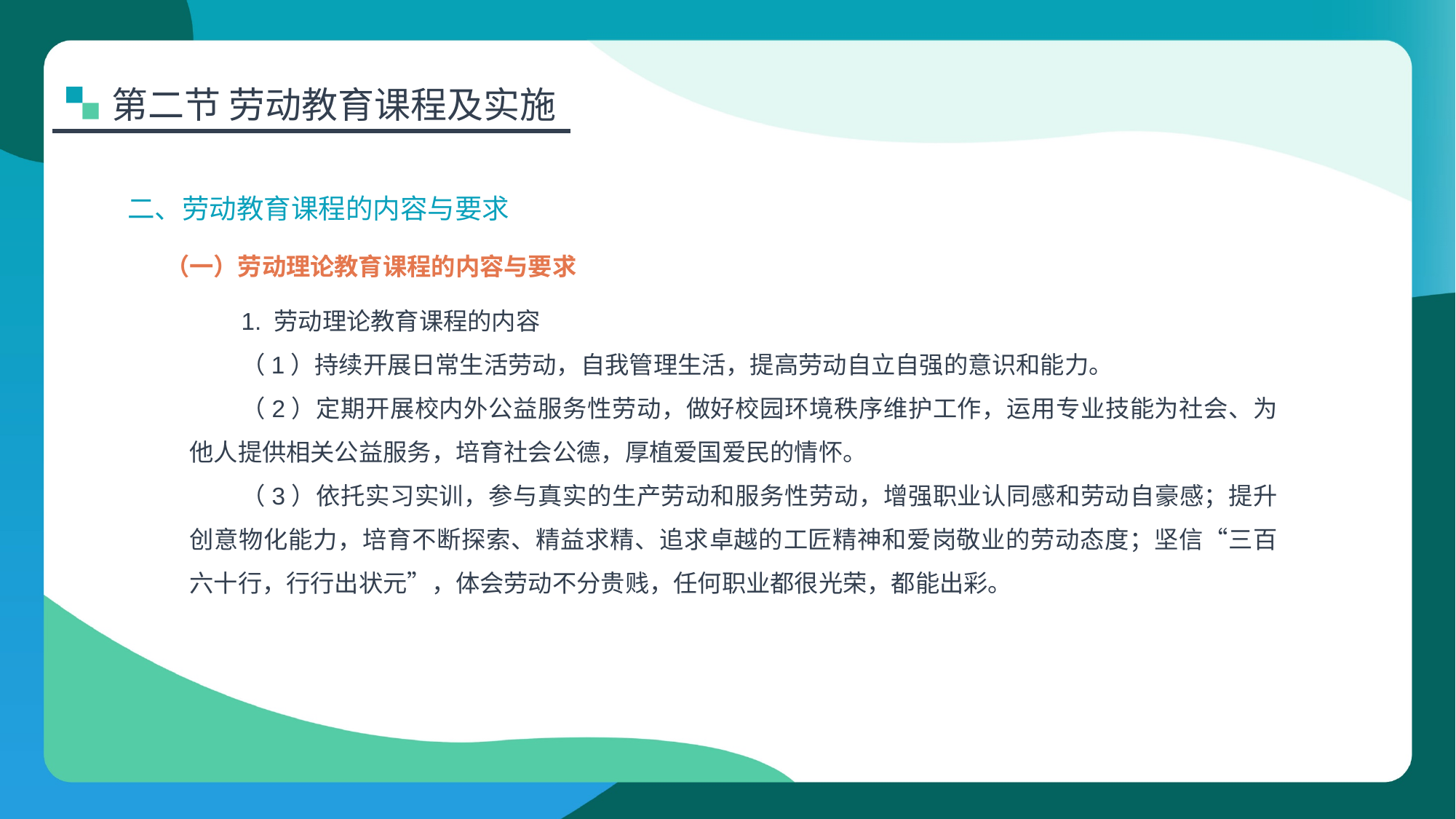

第二节 劳动教育课程及实施

二、劳动教育课程的内容与要求
（一）劳动理论教育课程的内容与要求
1. 劳动理论教育课程的内容
（1）持续开展日常生活劳动，自我管理生活，提高劳动自立自强的意识和能力。
（2）定期开展校内外公益服务性劳动，做好校园环境秩序维护工作，运用专业技能为社会、为他人提供相关公益服务，培育社会公德，厚植爱国爱民的情怀。
（3）依托实习实训，参与真实的生产劳动和服务性劳动，增强职业认同感和劳动自豪感；提升创意物化能力，培育不断探索、精益求精、追求卓越的工匠精神和爱岗敬业的劳动态度；坚信“三百六十行，行行出状元”，体会劳动不分贵贱，任何职业都很光荣，都能出彩。